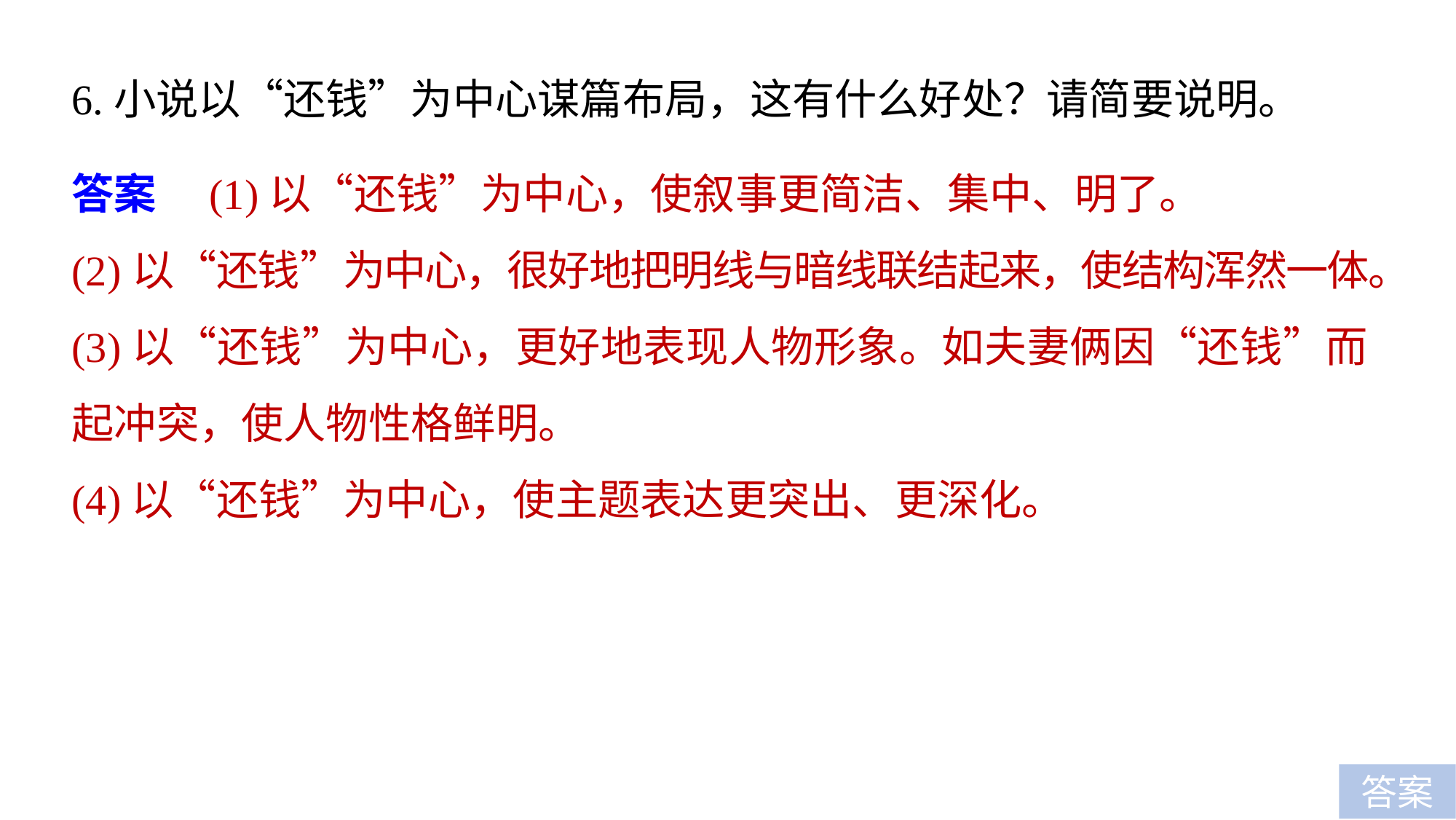

6.小说以“还钱”为中心谋篇布局，这有什么好处？请简要说明。
答案　(1)以“还钱”为中心，使叙事更简洁、集中、明了。
(2)以“还钱”为中心，很好地把明线与暗线联结起来，使结构浑然一体。
(3)以“还钱”为中心，更好地表现人物形象。如夫妻俩因“还钱”而起冲突，使人物性格鲜明。
(4)以“还钱”为中心，使主题表达更突出、更深化。
答案